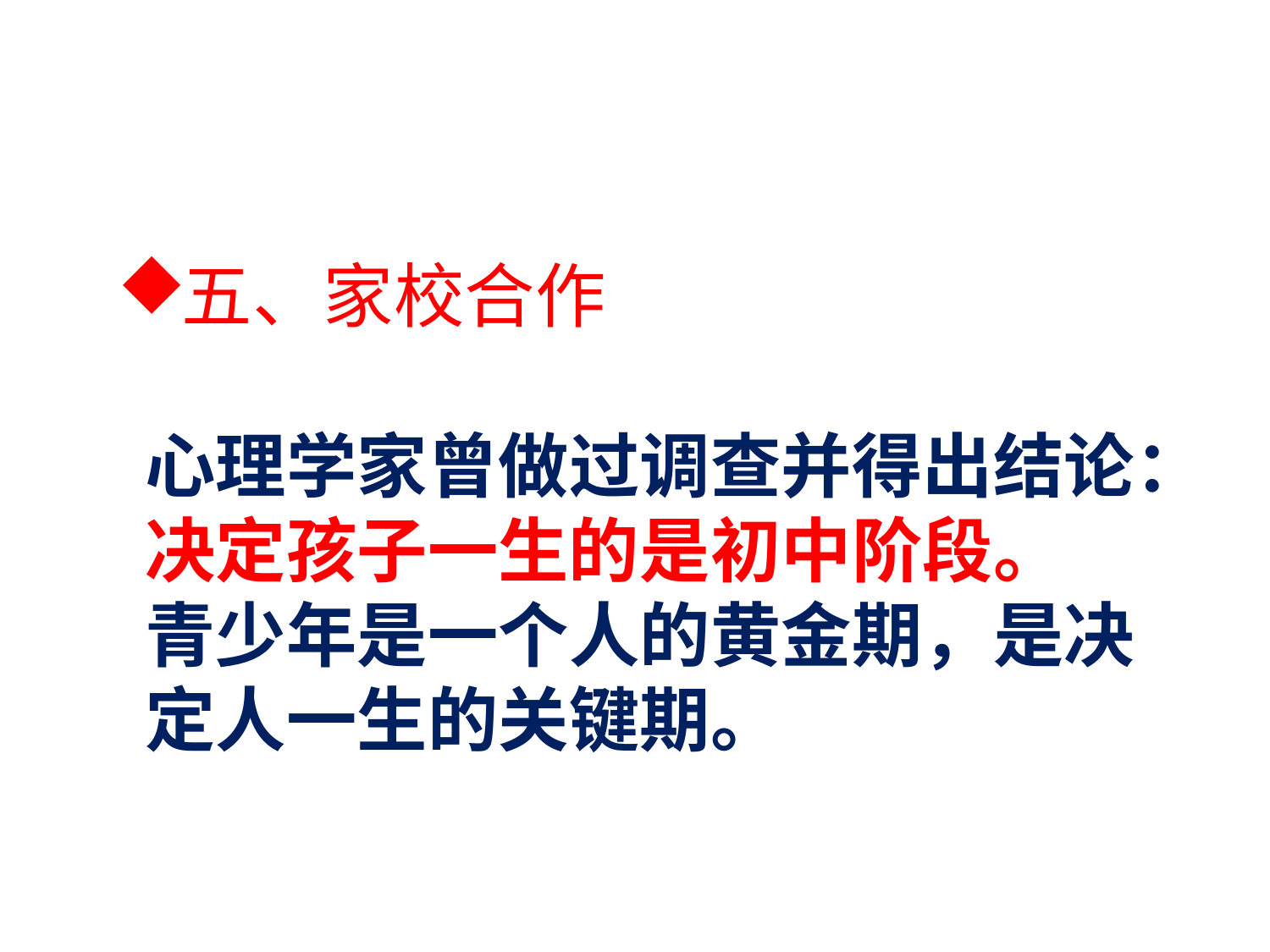

# 五、家校合作 心理学家曾做过调查并得出结论：决定孩子一生的是初中阶段。 青少年是一个人的黄金期，是决定人一生的关键期。